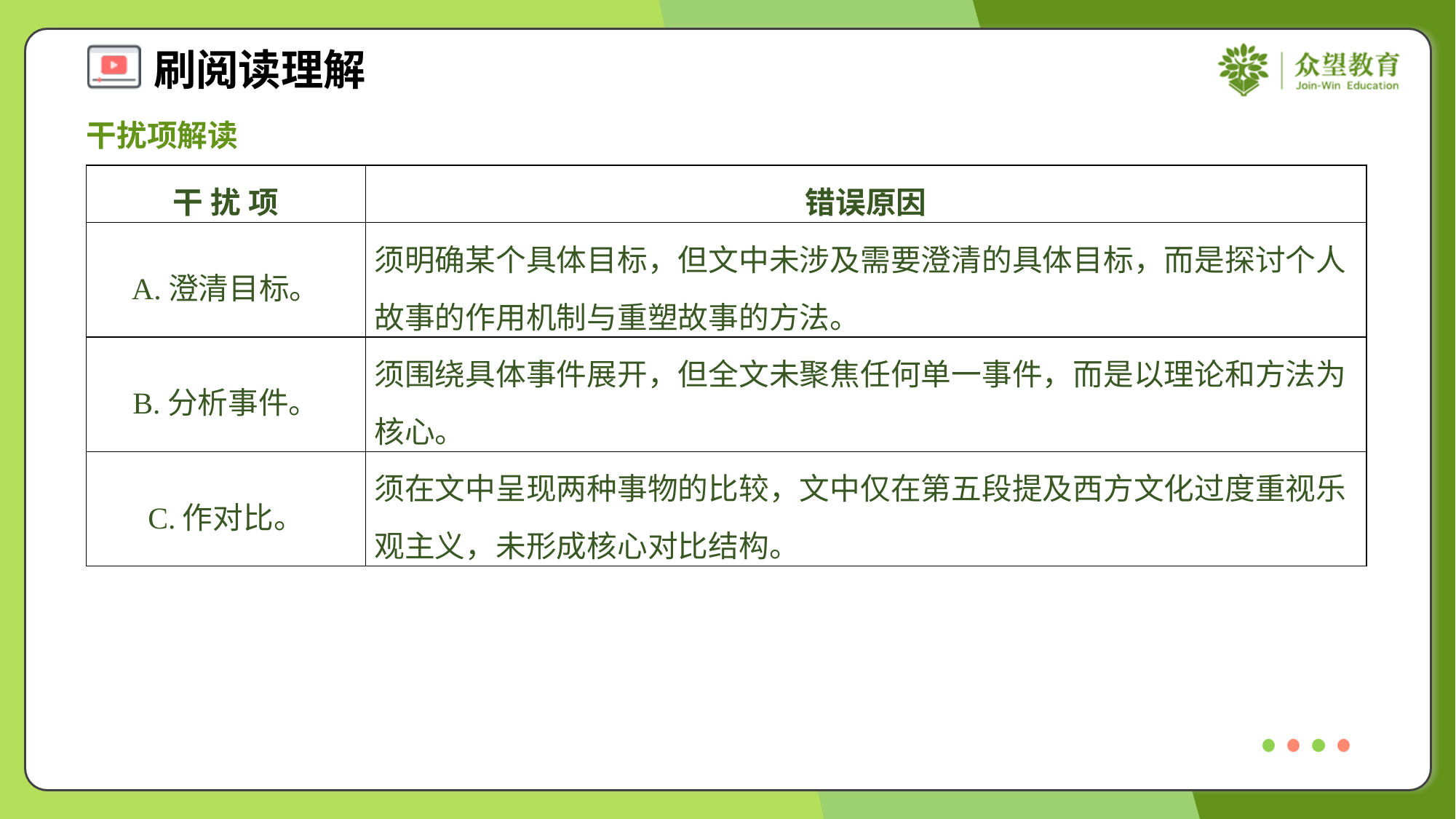

干扰项解读
| 干 扰 项 | 错误原因 |
| --- | --- |
| A.澄清目标。 | 须明确某个具体目标，但文中未涉及需要澄清的具体目标，而是探讨个人故事的作用机制与重塑故事的方法。 |
| B.分析事件。 | 须围绕具体事件展开，但全文未聚焦任何单一事件，而是以理论和方法为核心。 |
| C.作对比。 | 须在文中呈现两种事物的比较，文中仅在第五段提及西方文化过度重视乐观主义，未形成核心对比结构。 |